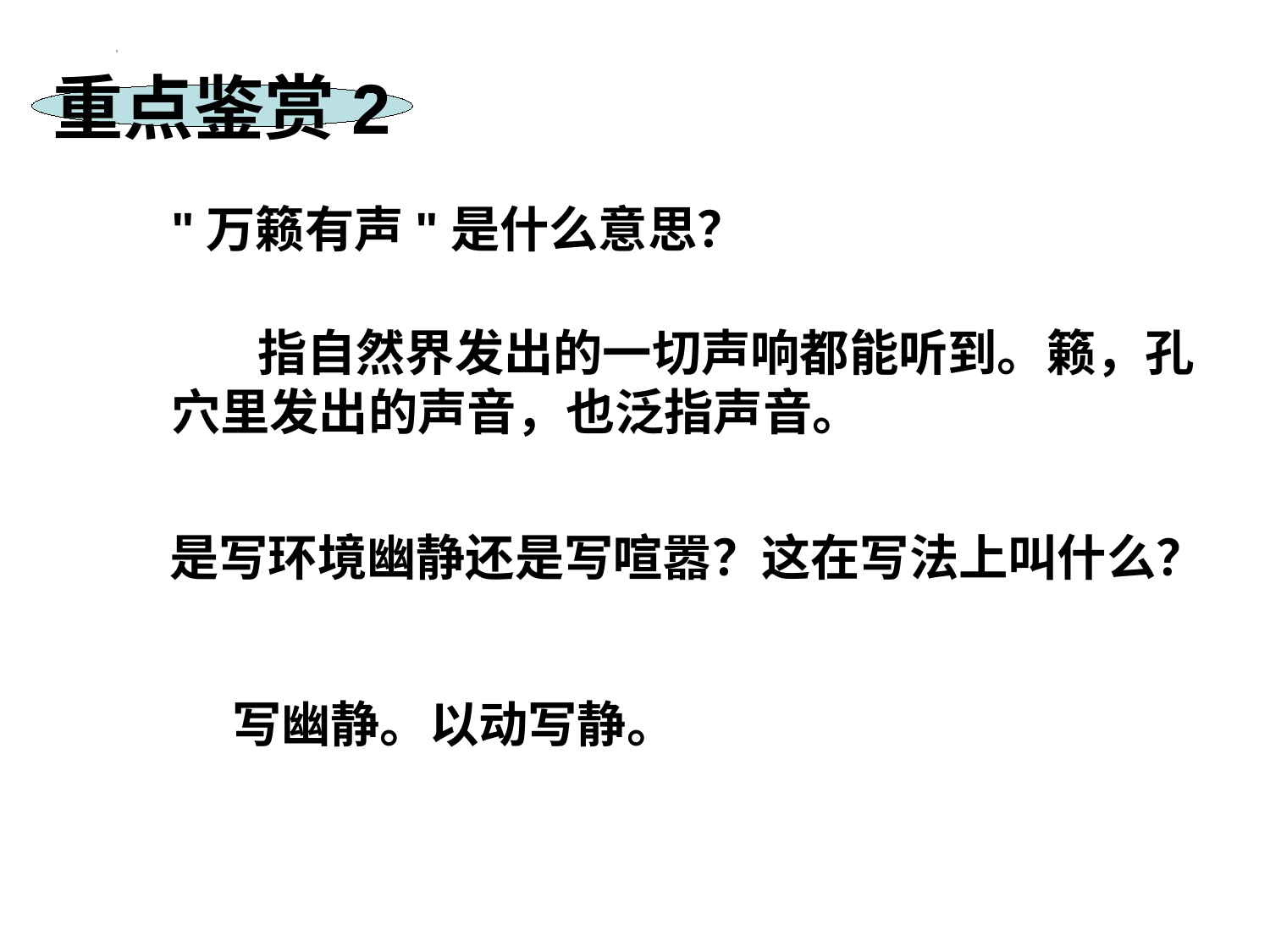

重点鉴赏2
"万籁有声"是什么意思？

        指自然界发出的一切声响都能听到。籁，孔穴里发出的声音，也泛指声音。
 是写环境幽静还是写喧嚣？这在写法上叫什么？

            写幽静。以动写静。